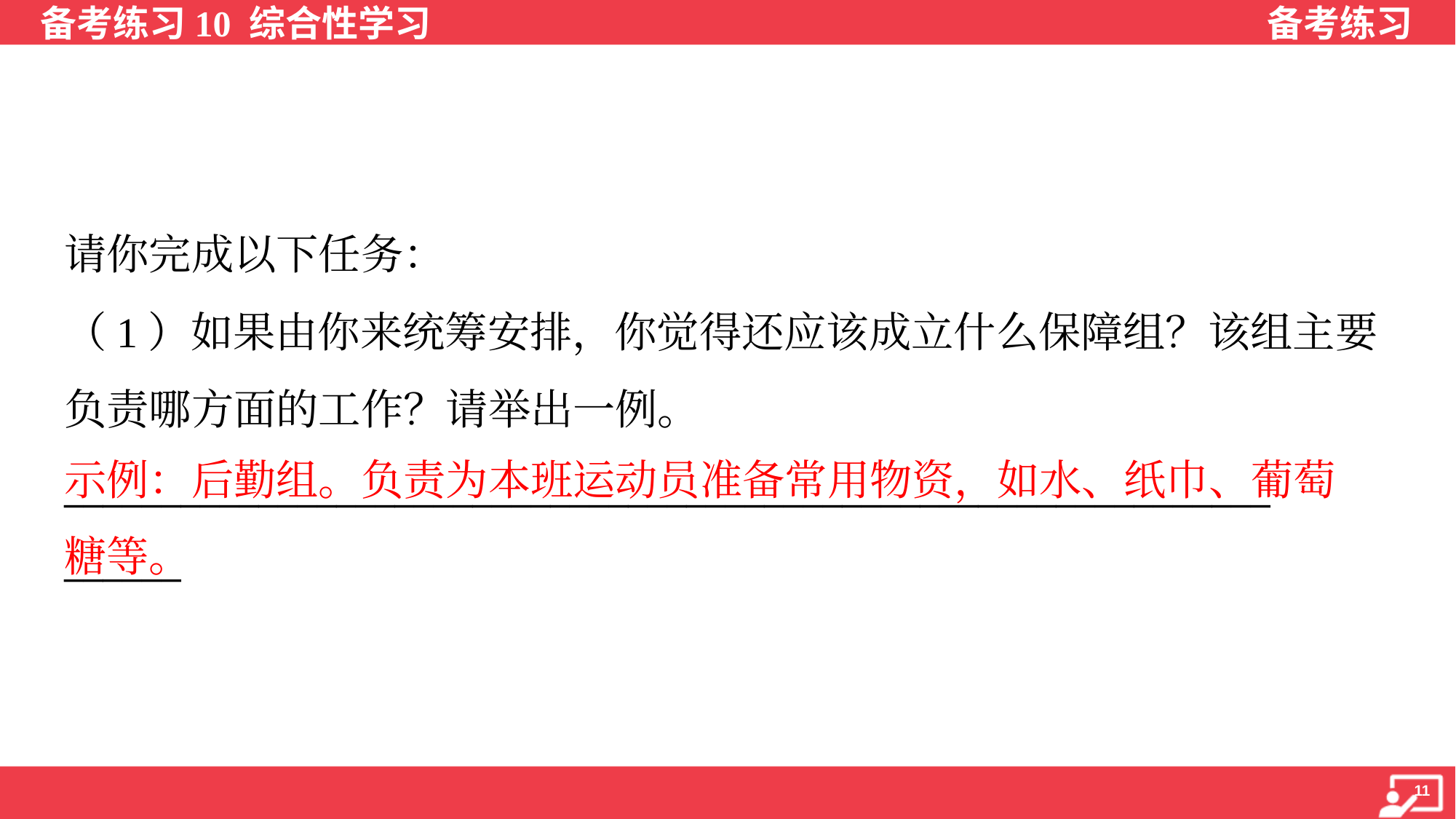

请你完成以下任务：
（1）如果由你来统筹安排，你觉得还应该成立什么保障组？该组主要
负责哪方面的工作？请举出一例。
______________________________________________________________
______
示例：后勤组。负责为本班运动员准备常用物资，如水、纸巾、葡萄
糖等。